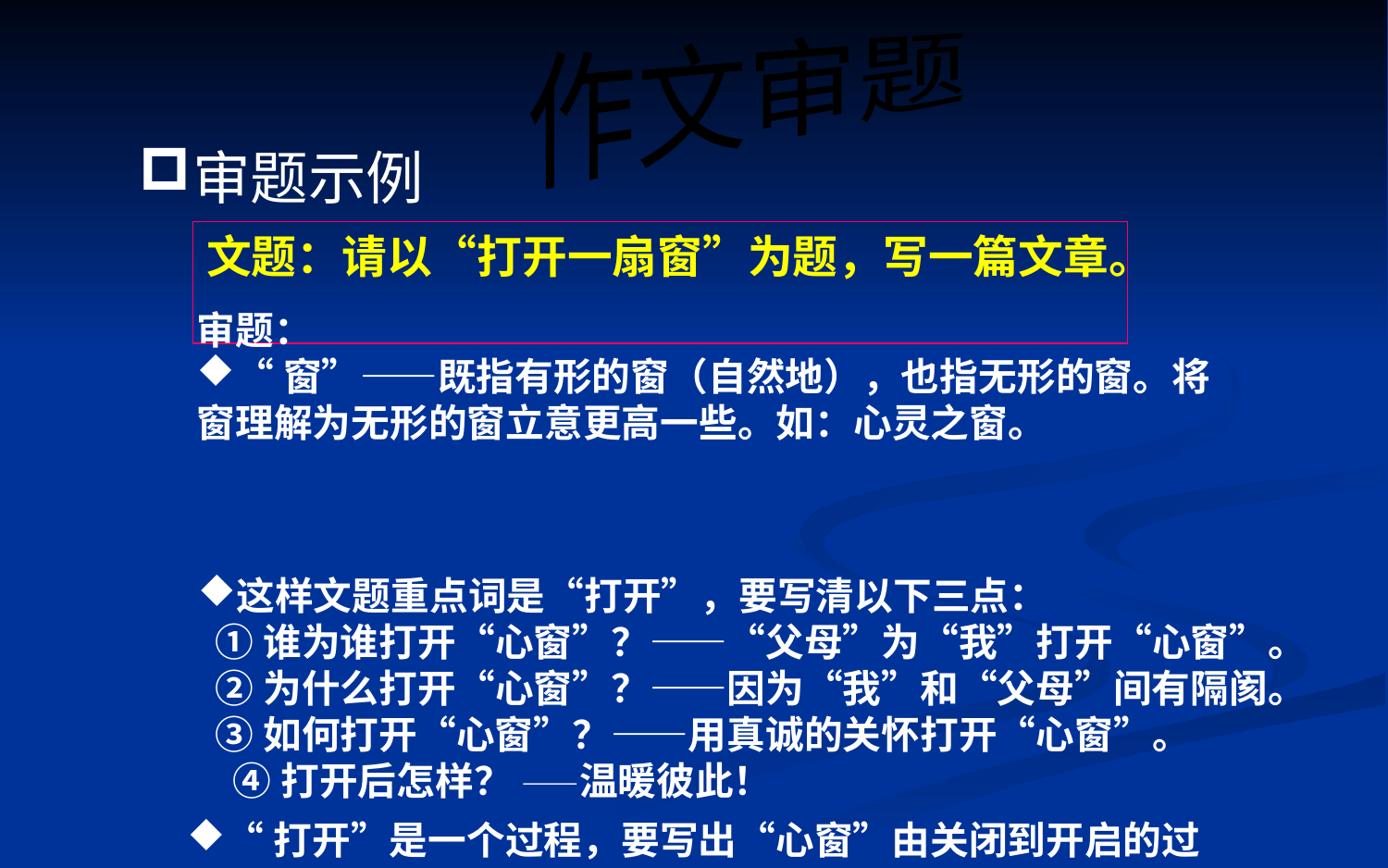

作文审题
审题示例
文题：请以“打开一扇窗”为题，写一篇文章。
审题：
“窗”——既指有形的窗（自然地），也指无形的窗。将窗理解为无形的窗立意更高一些。如：心灵之窗。
这样文题重点词是“打开”，要写清以下三点：
  ①谁为谁打开“心窗”？——“父母”为“我”打开“心窗”。
  ②为什么打开“心窗”？——因为“我”和“父母”间有隔阂。
  ③如何打开“心窗”？——用真诚的关怀打开“心窗”。
    ④打开后怎样？ ——温暖彼此！
“打开”是一个过程，要写出“心窗”由关闭到开启的过程。